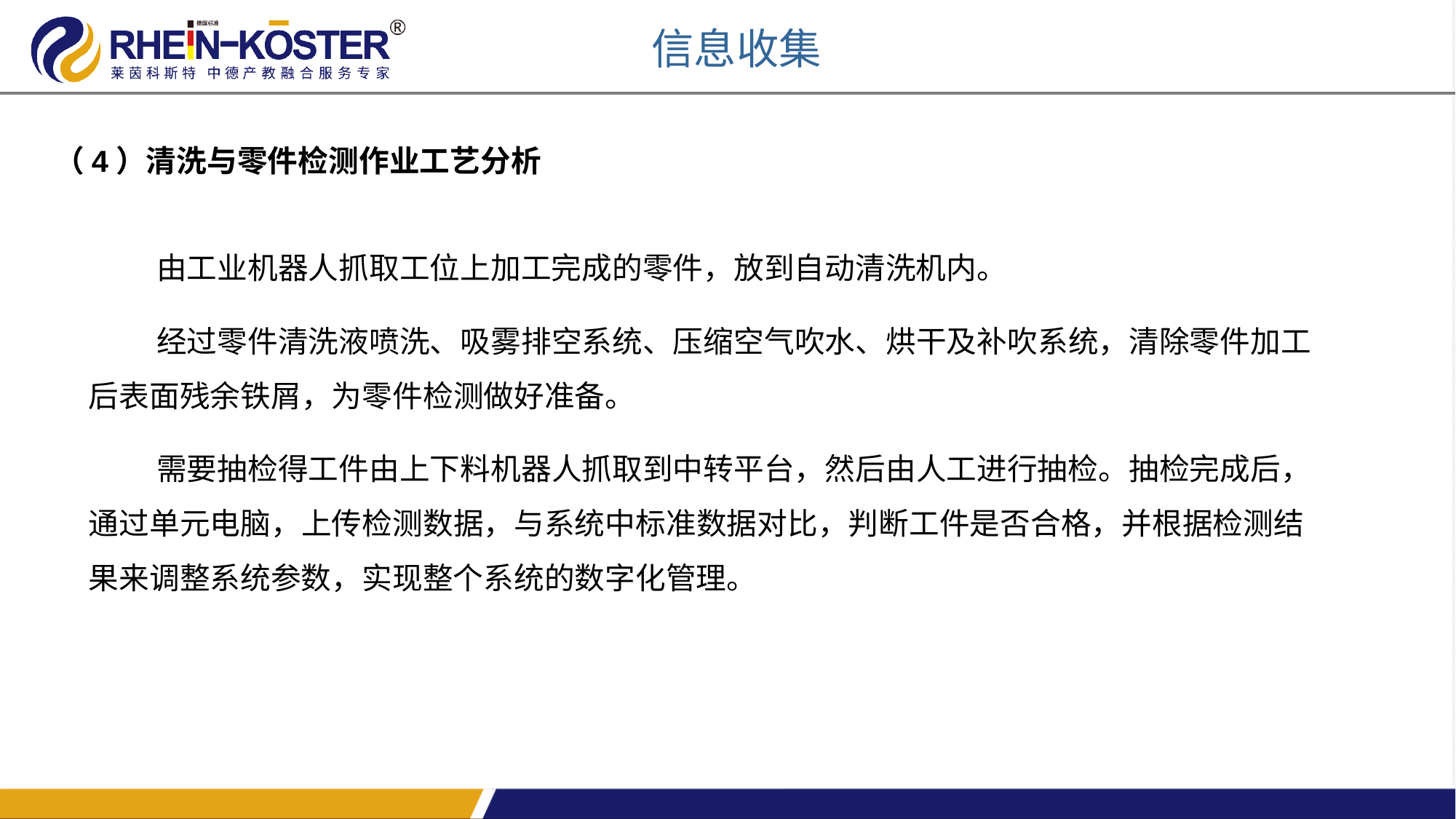

信息收集
（4）清洗与零件检测作业工艺分析
         由工业机器人抓取工位上加工完成的零件，放到自动清洗机内。
         经过零件清洗液喷洗、吸雾排空系统、压缩空气吹水、烘干及补吹系统，清除零件加工后表面残余铁屑，为零件检测做好准备。
         需要抽检得工件由上下料机器人抓取到中转平台，然后由人工进行抽检。抽检完成后，通过单元电脑，上传检测数据，与系统中标准数据对比，判断工件是否合格，并根据检测结果来调整系统参数，实现整个系统的数字化管理。